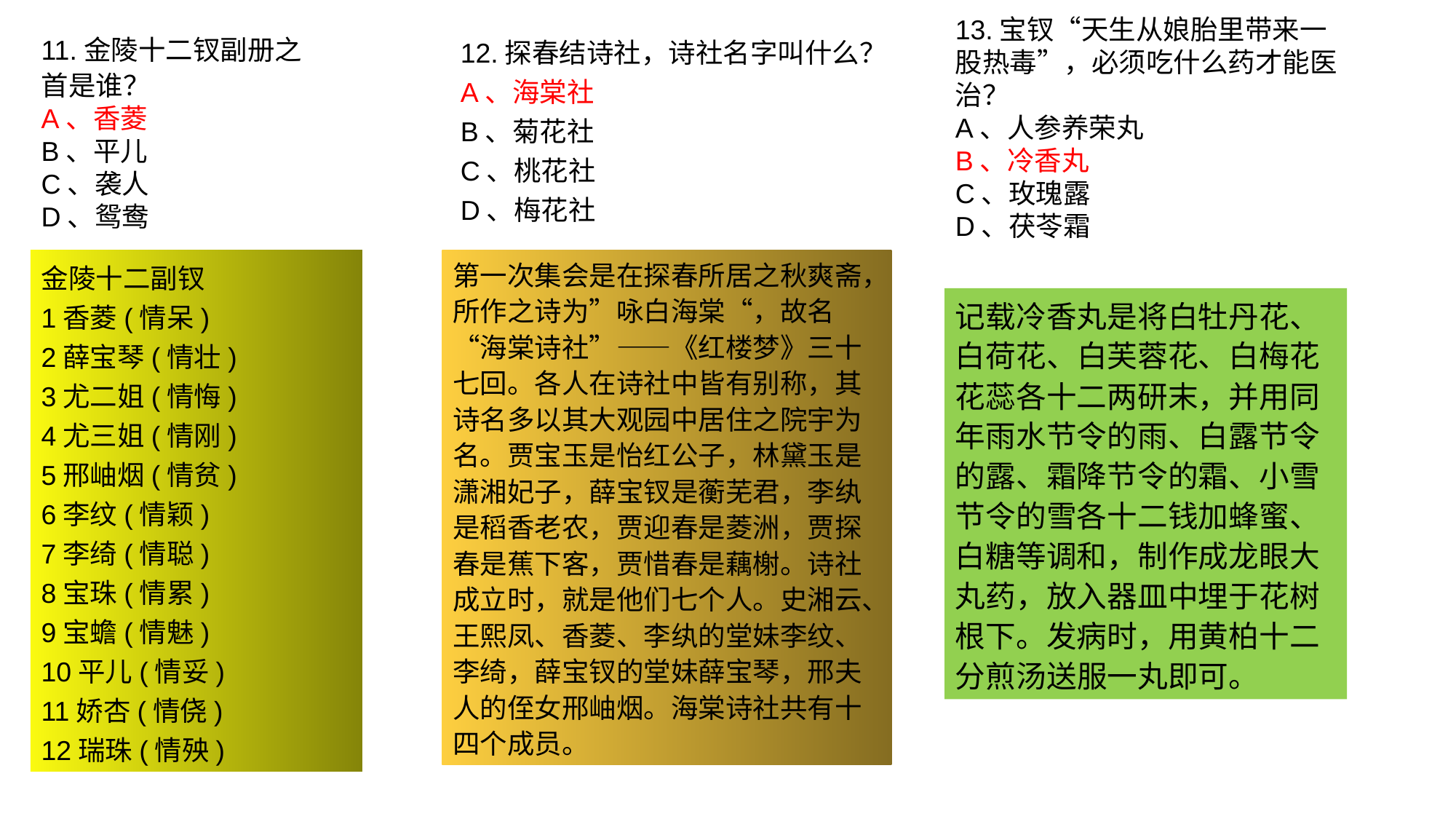

13.宝钗“天生从娘胎里带来一股热毒”，必须吃什么药才能医治？
A、人参养荣丸
B、冷香丸
C、玫瑰露
D、茯苓霜
11.金陵十二钗副册之首是谁？
A、香菱
B、平儿
C、袭人
D、鸳鸯

12.探春结诗社，诗社名字叫什么？
A、海棠社
B、菊花社
C、桃花社
D、梅花社

金陵十二副钗
1香菱(情呆)
2薛宝琴(情壮)
3尤二姐(情悔)
4尤三姐(情刚)
5邢岫烟(情贫)
6李纹(情颖)
7李绮(情聪)
8宝珠(情累)
9宝蟾(情魅)
10平儿(情妥)
11娇杏(情侥)
12瑞珠(情殃)
第一次集会是在探春所居之秋爽斋，所作之诗为”咏白海棠“，故名“海棠诗社”——《红楼梦》三十七回。各人在诗社中皆有别称，其诗名多以其大观园中居住之院宇为名。贾宝玉是怡红公子，林黛玉是潇湘妃子，薛宝钗是蘅芜君，李纨是稻香老农，贾迎春是菱洲，贾探春是蕉下客，贾惜春是藕榭。诗社成立时，就是他们七个人。史湘云、王熙凤、香菱、李纨的堂妹李纹、李绮，薛宝钗的堂妹薛宝琴，邢夫人的侄女邢岫烟。海棠诗社共有十四个成员。
金陵十二钗副册，原书只提到一人，就是香菱。其余十一人为后人根据《癸酉本石头记》第108回中情榜上所展现而得出。其出自太虚幻境"薄命司"。
记载冷香丸是将白牡丹花、白荷花、白芙蓉花、白梅花花蕊各十二两研末，并用同年雨水节令的雨、白露节令的露、霜降节令的霜、小雪节令的雪各十二钱加蜂蜜、白糖等调和，制作成龙眼大丸药，放入器皿中埋于花树根下。发病时，用黄柏十二分煎汤送服一丸即可。